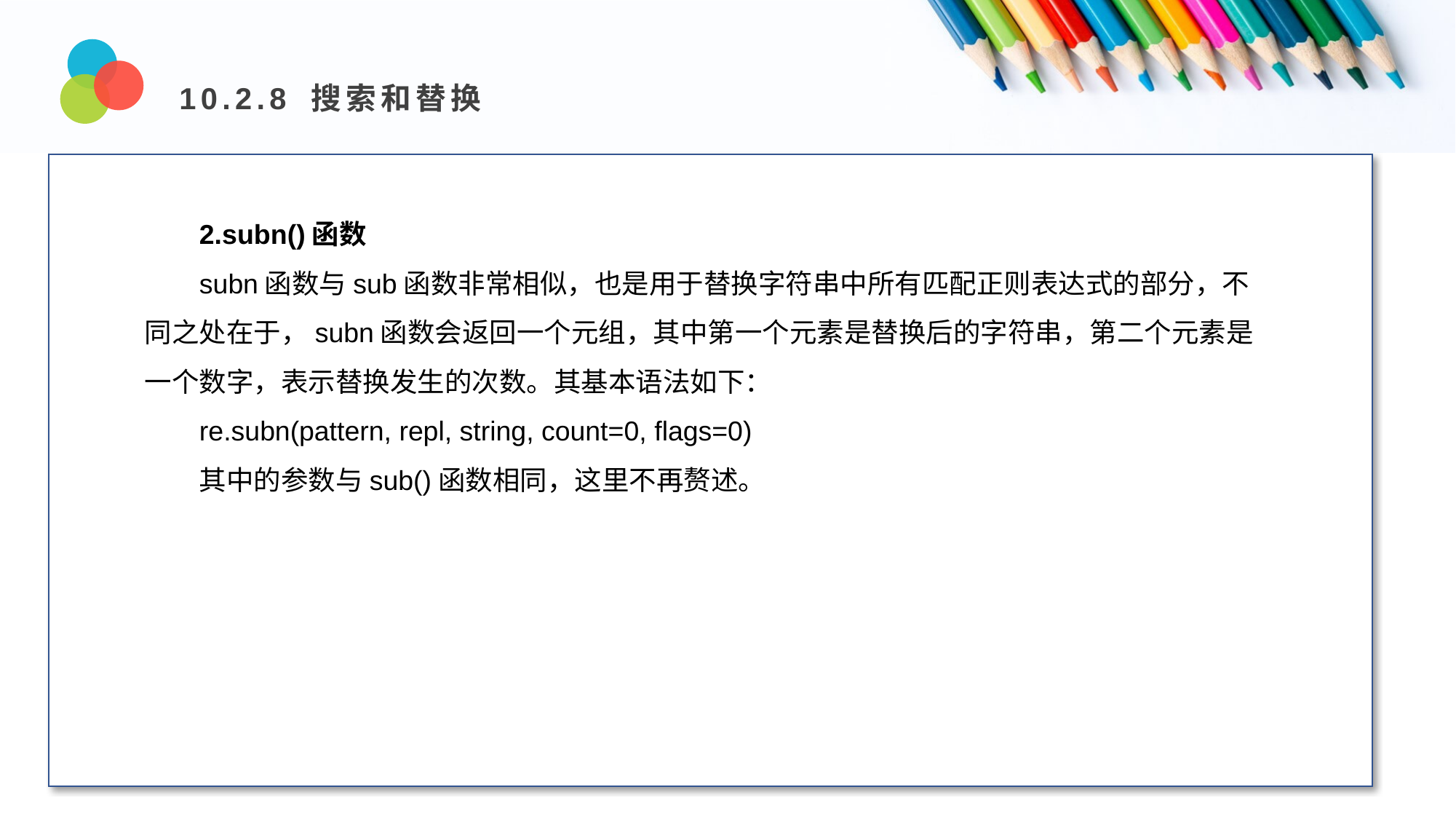

10.2.8 搜索和替换
Design and Production
2.subn()函数
subn函数与sub函数非常相似，也是用于替换字符串中所有匹配正则表达式的部分，不同之处在于，subn函数会返回一个元组，其中第一个元素是替换后的字符串，第二个元素是一个数字，表示替换发生的次数。其基本语法如下：
re.subn(pattern, repl, string, count=0, flags=0)
其中的参数与sub()函数相同，这里不再赘述。